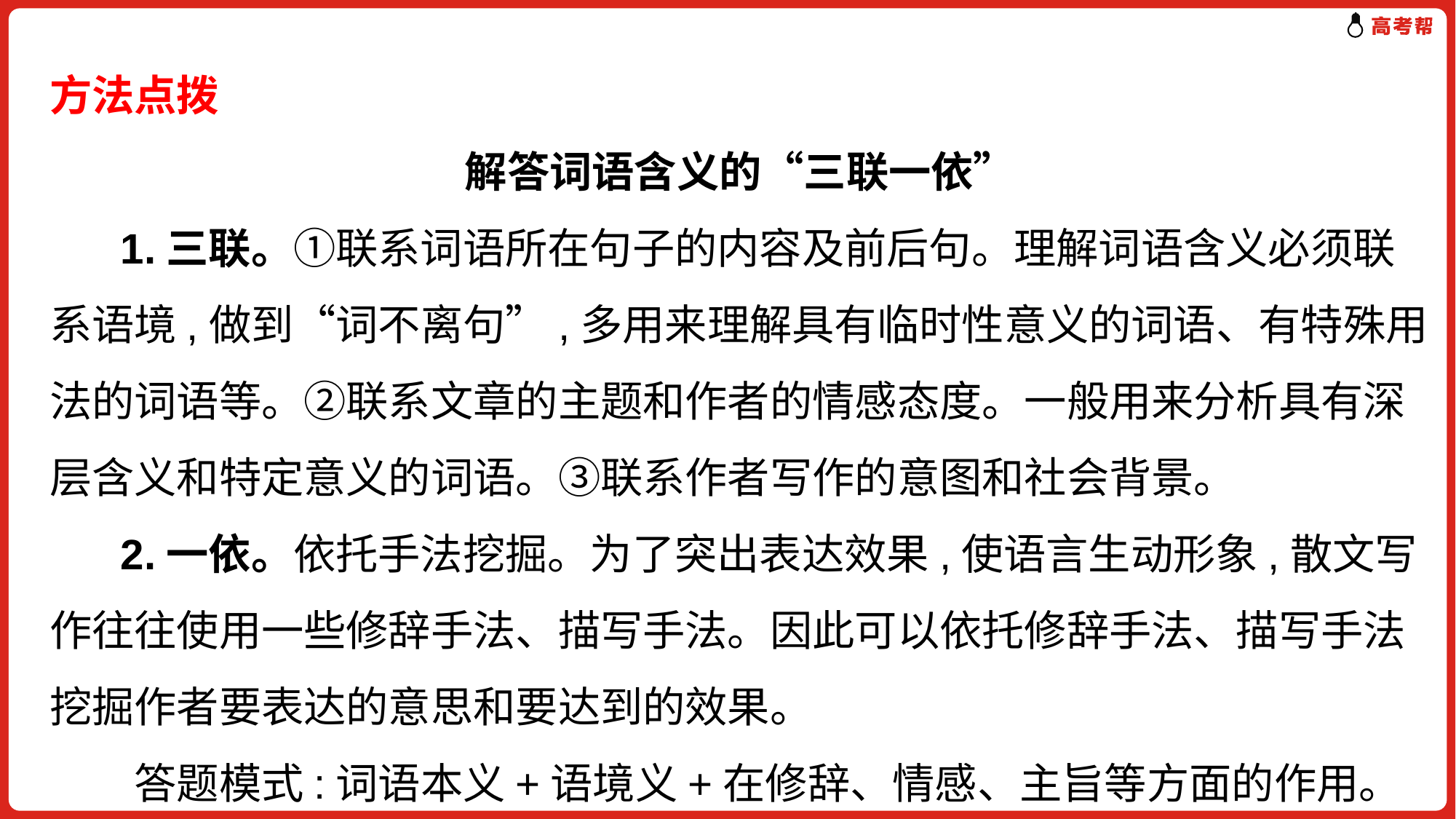

方法点拨
解答词语含义的“三联一依”
      1.三联。①联系词语所在句子的内容及前后句。理解词语含义必须联系语境,做到“词不离句”,多用来理解具有临时性意义的词语、有特殊用法的词语等。②联系文章的主题和作者的情感态度。一般用来分析具有深层含义和特定意义的词语。③联系作者写作的意图和社会背景。
      2.一依。依托手法挖掘。为了突出表达效果,使语言生动形象,散文写作往往使用一些修辞手法、描写手法。因此可以依托修辞手法、描写手法挖掘作者要表达的意思和要达到的效果。
　　答题模式:词语本义+语境义+在修辞、情感、主旨等方面的作用。